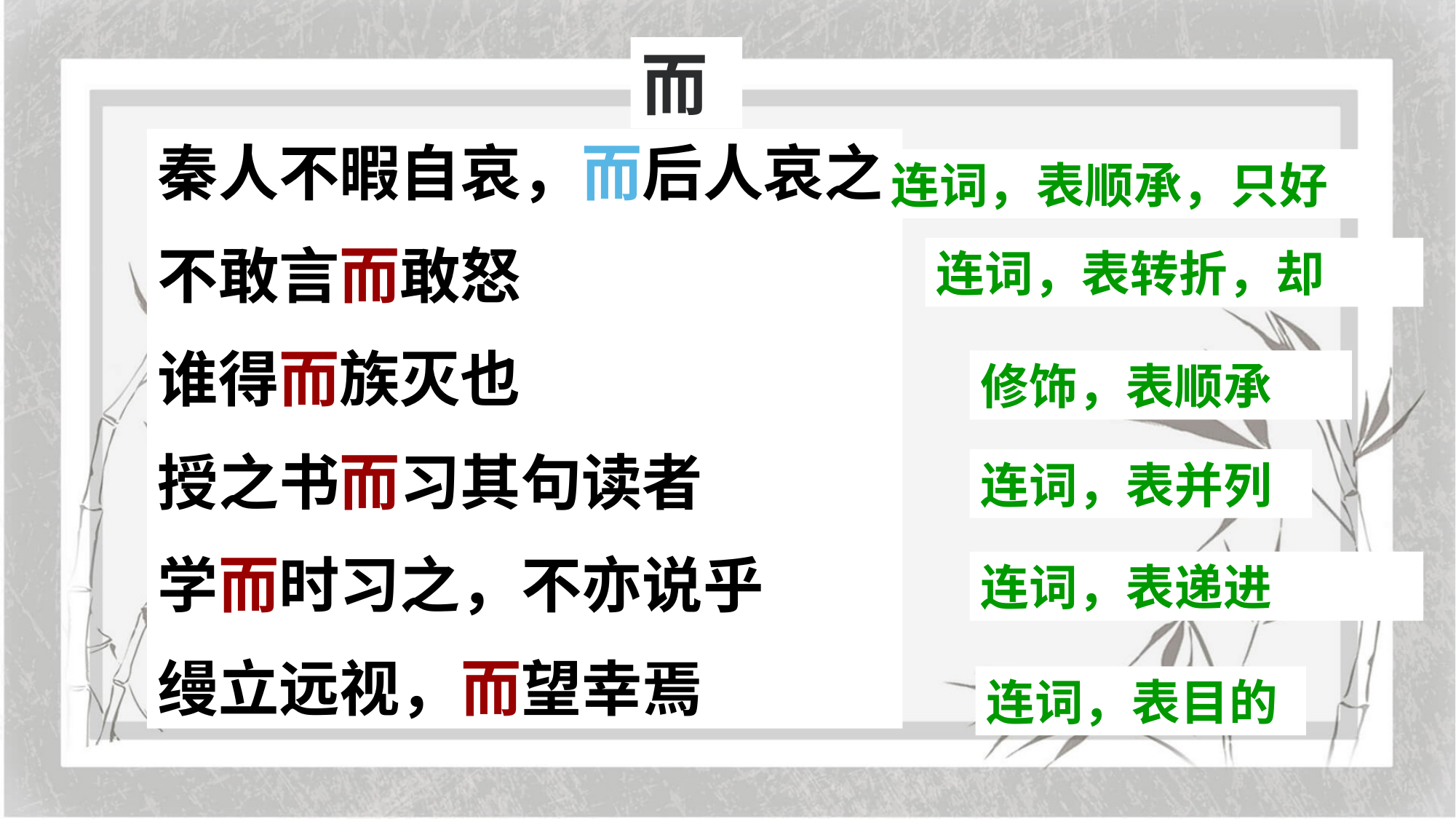

而
秦人不暇自哀，而后人哀之
不敢言而敢怒
谁得而族灭也
授之书而习其句读者
学而时习之，不亦说乎
缦立远视，而望幸焉
连词，表顺承，只好

连词，表转折，却
修饰，表顺承
连词，表并列
连词，表递进
连词，表目的